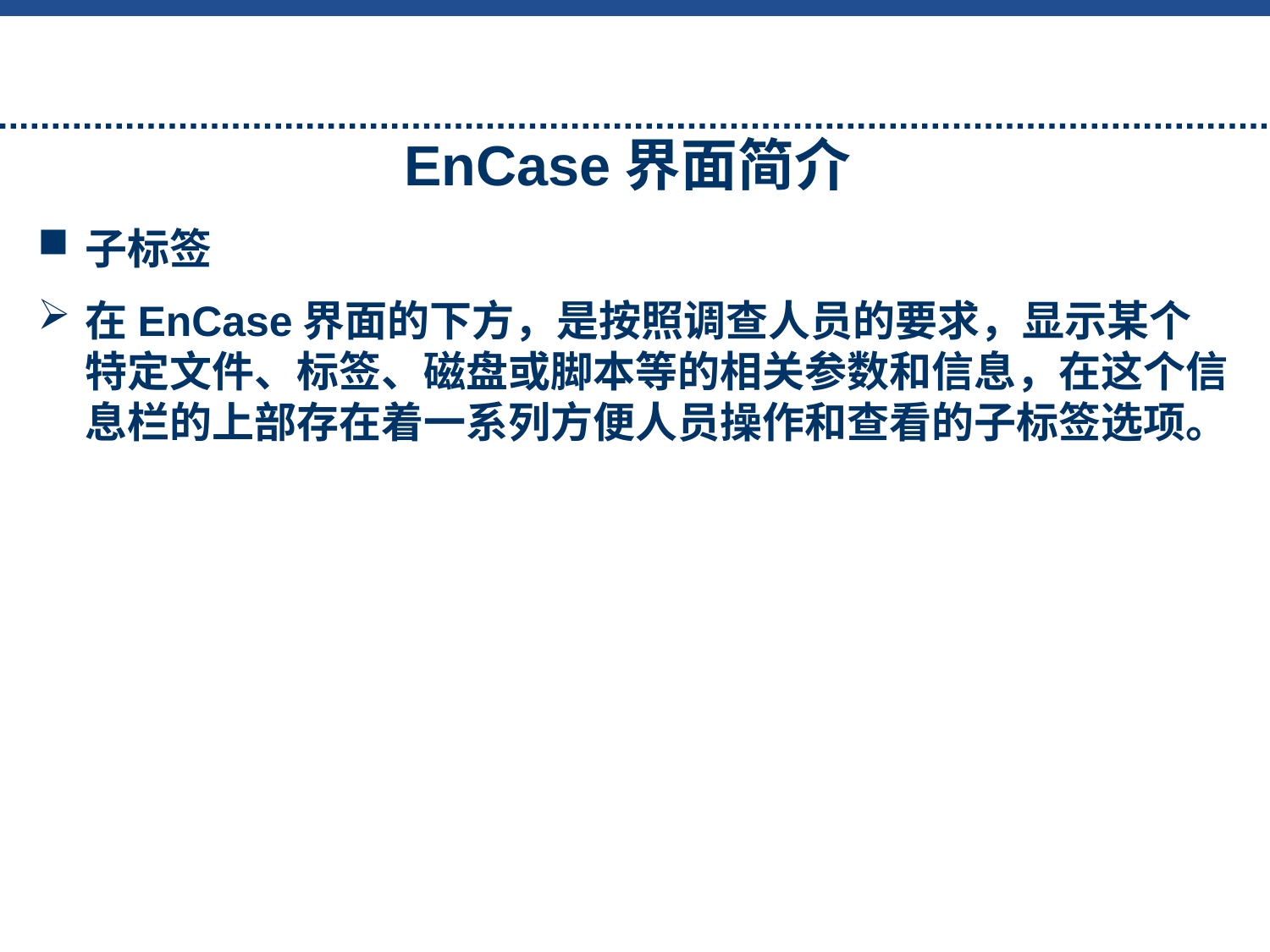

EnCase界面简介
子标签
在EnCase界面的下方，是按照调查人员的要求，显示某个特定文件、标签、磁盘或脚本等的相关参数和信息，在这个信息栏的上部存在着一系列方便人员操作和查看的子标签选项。